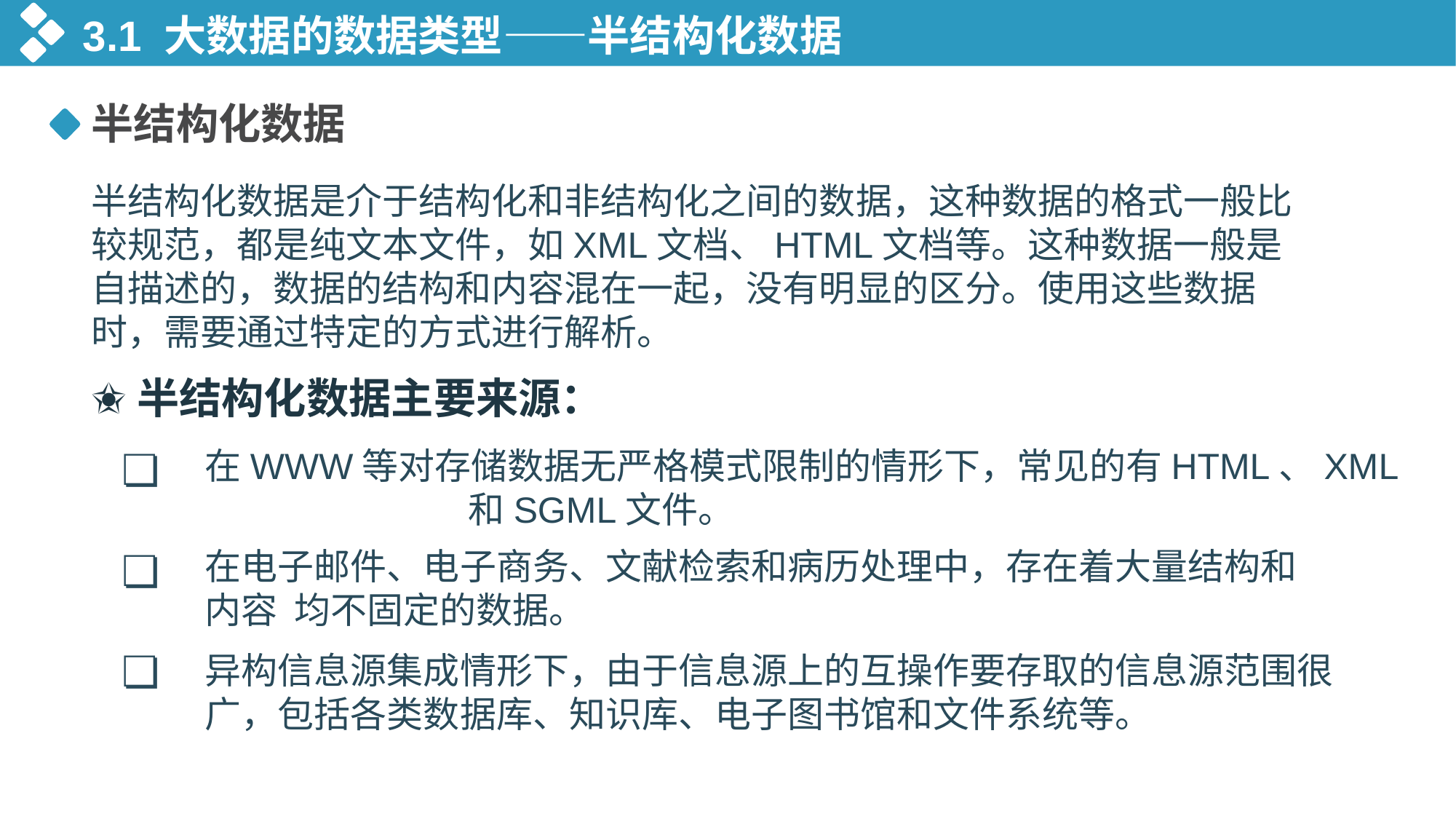

3.1 大数据的数据类型——半结构化数据
半结构化数据

半结构化数据是介于结构化和非结构化之间的数据，这种数据的格式一般比较规范，都是纯文本文件，如XML文档、HTML文档等。这种数据一般是自描述的，数据的结构和内容混在一起，没有明显的区分。使用这些数据时，需要通过特定的方式进行解析。
✬半结构化数据主要来源：
❏
在WWW等对存储数据无严格模式限制的情形下，常见的有HTML、XML                            和SGML文件。
❏
在电子邮件、电子商务、文献检索和病历处理中，存在着大量结构和内容  均不固定的数据。
❏
异构信息源集成情形下，由于信息源上的互操作要存取的信息源范围很广，包括各类数据库、知识库、电子图书馆和文件系统等。